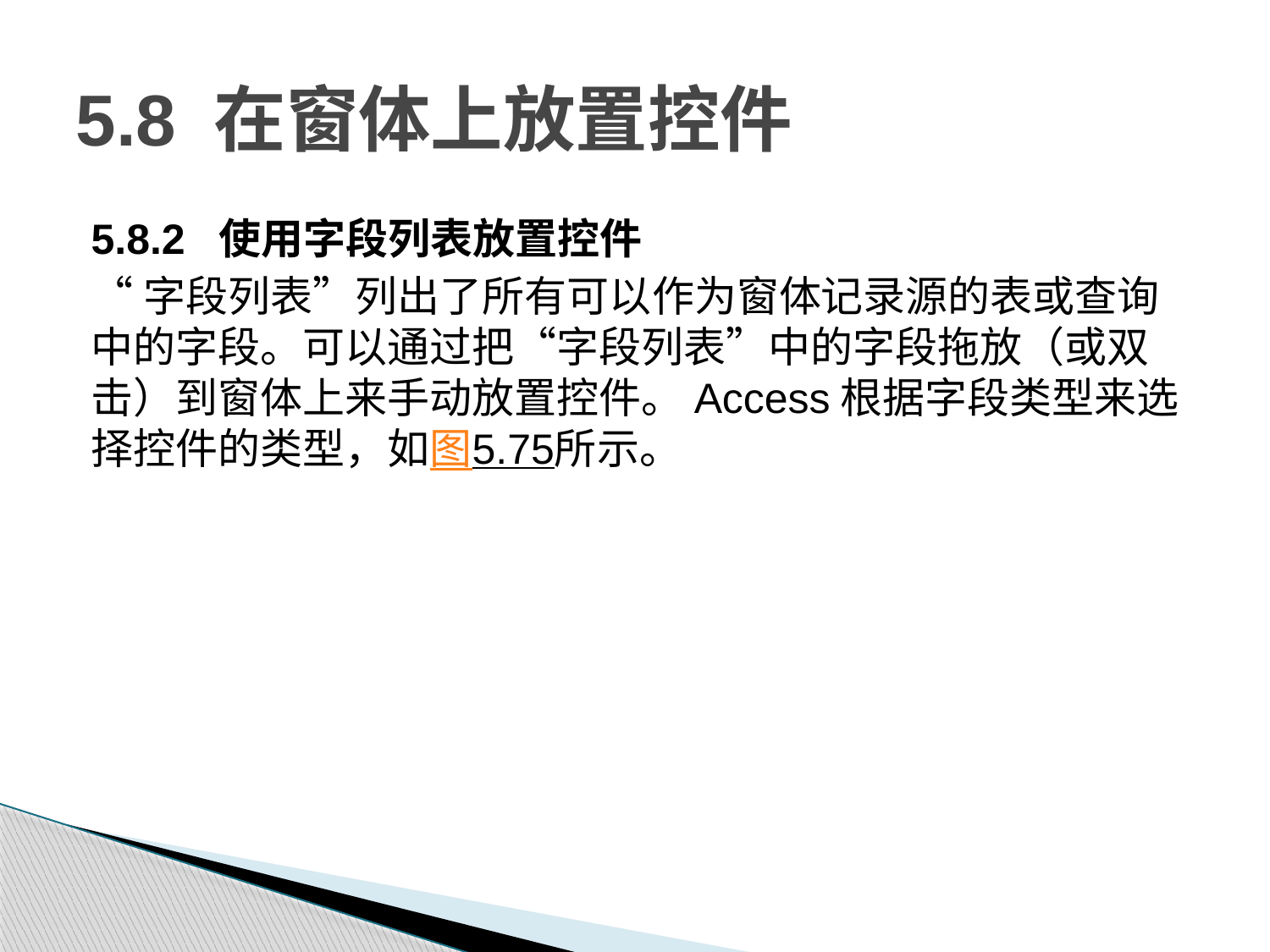

# 5.8 在窗体上放置控件
5.8.2  使用字段列表放置控件
“字段列表”列出了所有可以作为窗体记录源的表或查询中的字段。可以通过把“字段列表”中的字段拖放（或双击）到窗体上来手动放置控件。Access根据字段类型来选择控件的类型，如图5.75所示。